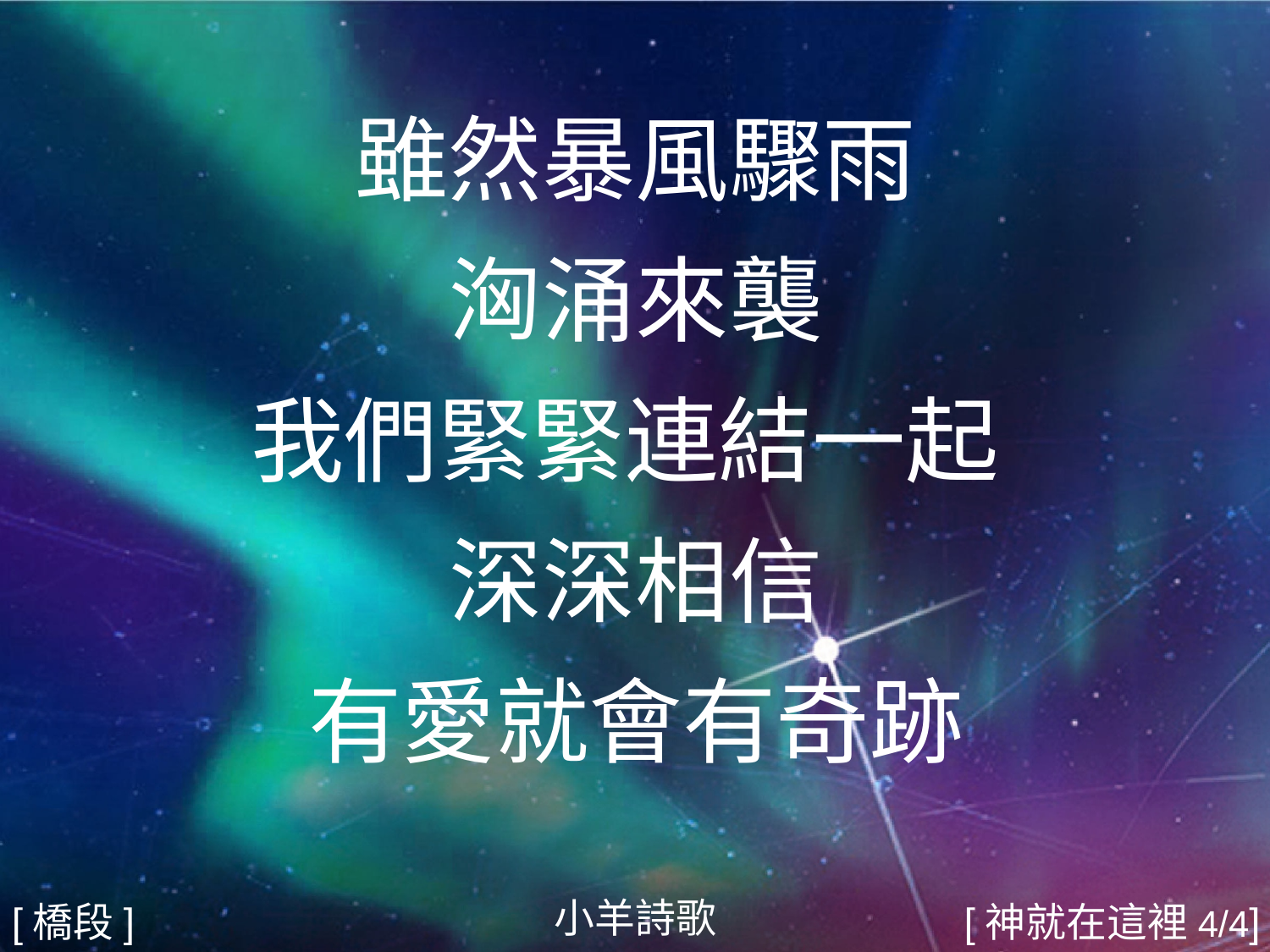

雖然暴風驟雨

洶涌來襲

我們緊緊連結一起

深深相信

有愛就會有奇跡
#

小羊詩歌
[橋段]
[神就在這裡4/4]